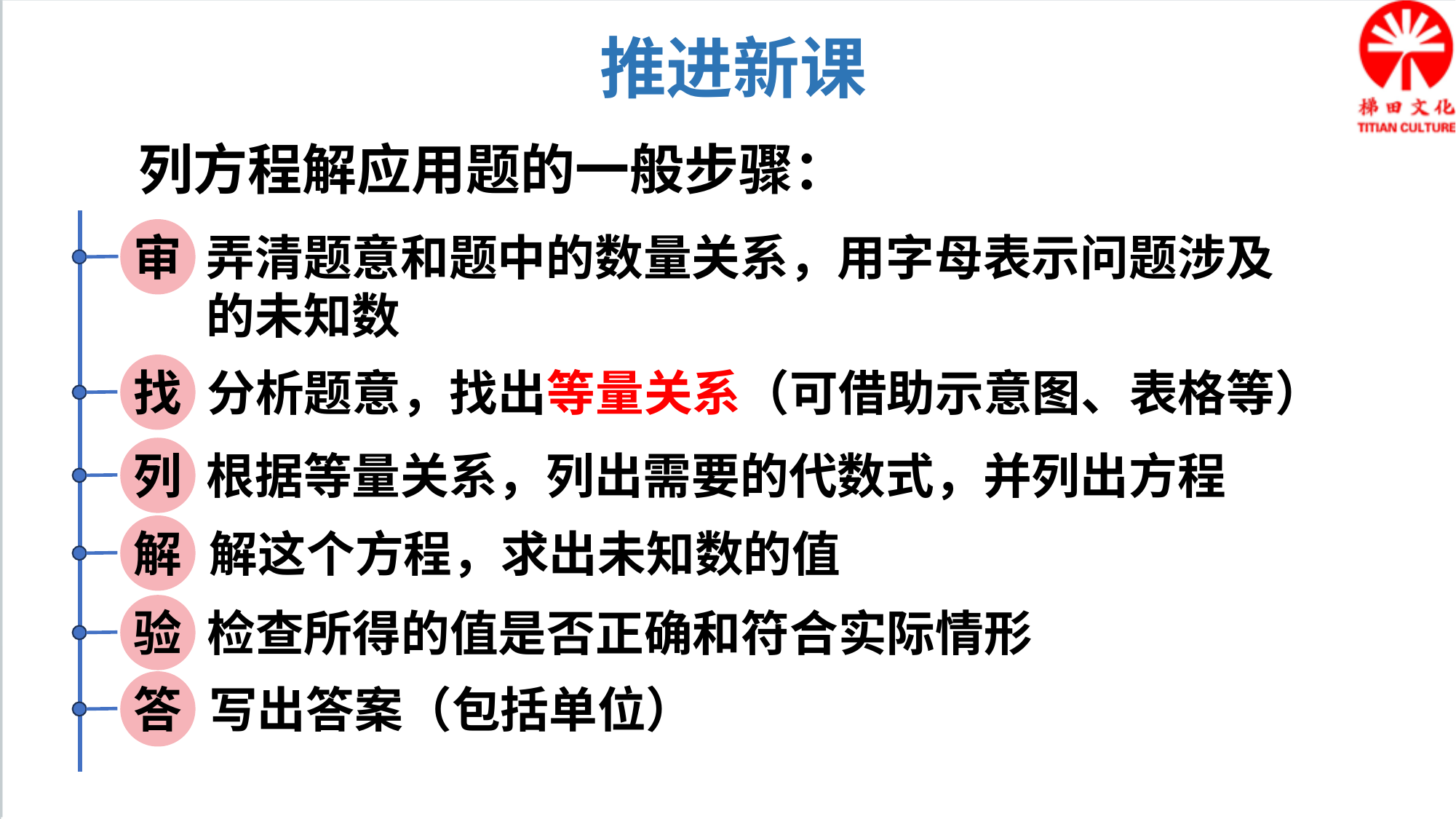

推进新课
列方程解应用题的一般步骤：

审

弄清题意和题中的数量关系，用字母表示问题涉及的未知数

找

分析题意，找出等量关系（可借助示意图、表格等）

列

根据等量关系，列出需要的代数式，并列出方程

解

解这个方程，求出未知数的值

验

检查所得的值是否正确和符合实际情形

答

写出答案（包括单位）